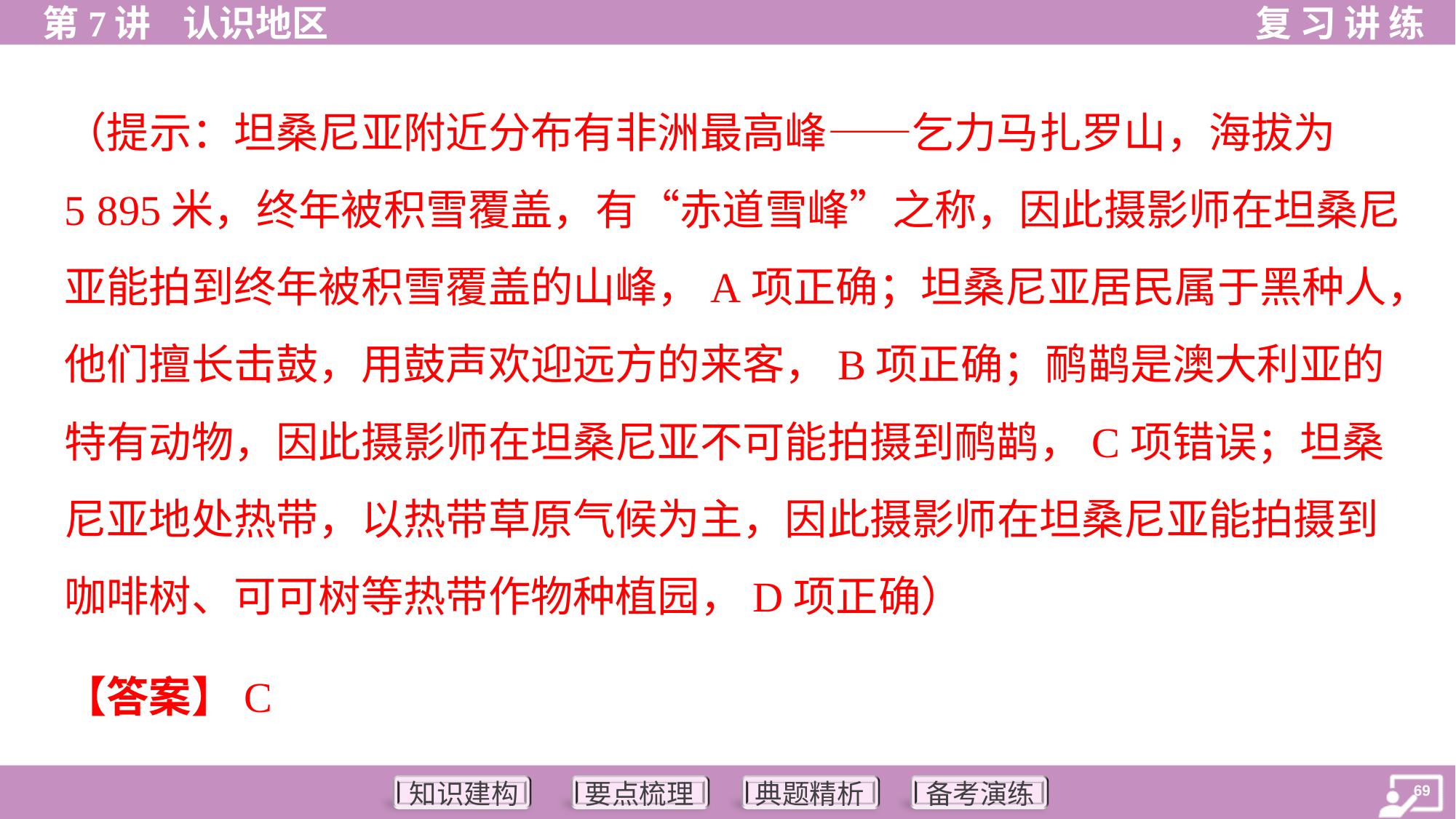

（提示：坦桑尼亚附近分布有非洲最高峰——乞力马扎罗山，海拔为
5 895米，终年被积雪覆盖，有“赤道雪峰”之称，因此摄影师在坦桑尼
亚能拍到终年被积雪覆盖的山峰，A项正确；坦桑尼亚居民属于黑种人，
他们擅长击鼓，用鼓声欢迎远方的来客，B项正确；鸸鹋是澳大利亚的
特有动物，因此摄影师在坦桑尼亚不可能拍摄到鸸鹋，C项错误；坦桑
尼亚地处热带，以热带草原气候为主，因此摄影师在坦桑尼亚能拍摄到
咖啡树、可可树等热带作物种植园，D项正确）

【答案】C